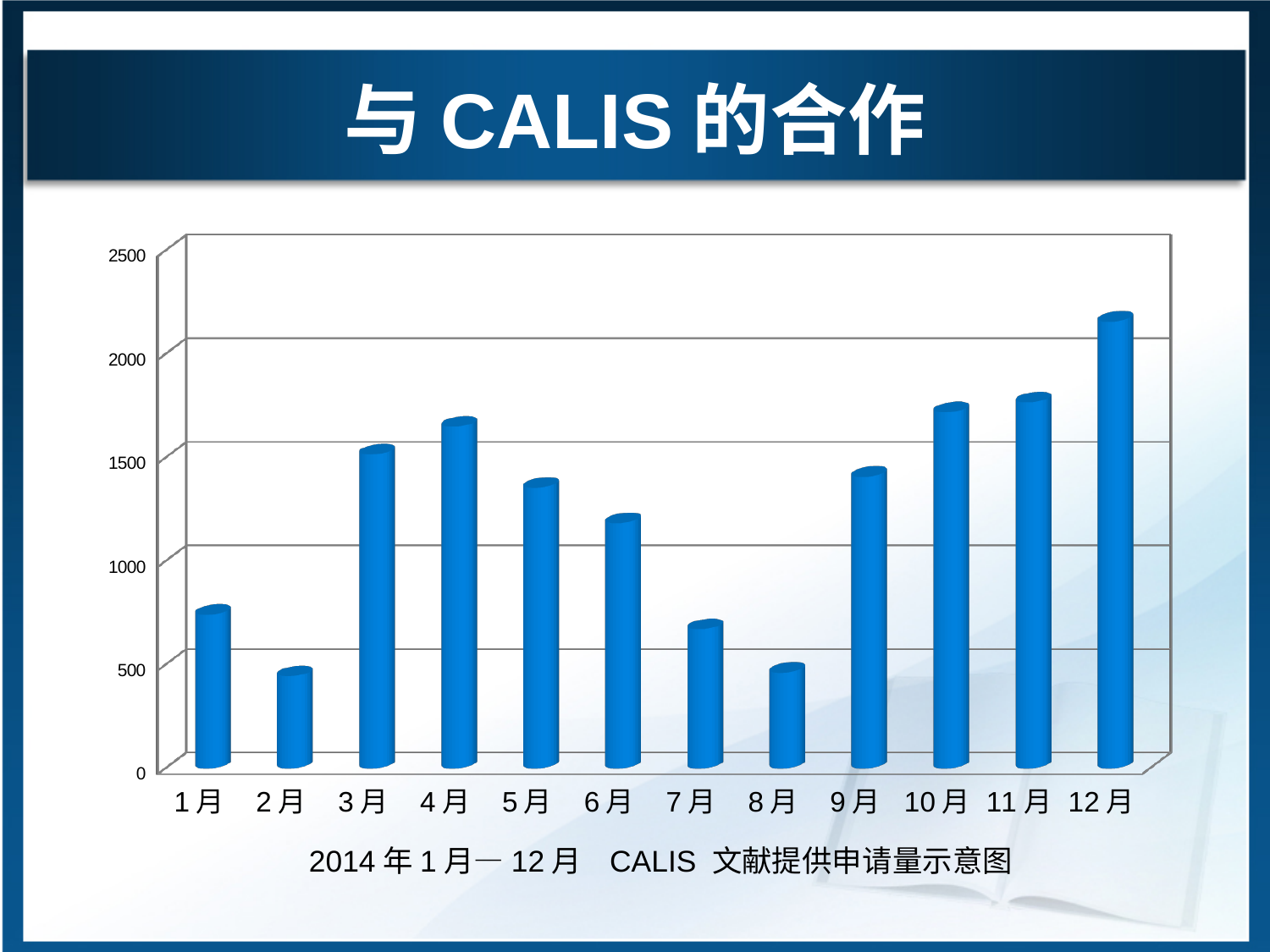

# 与CALIS的合作

[unsupported chart]

2014年1月—12月   CALIS 文献提供申请量示意图